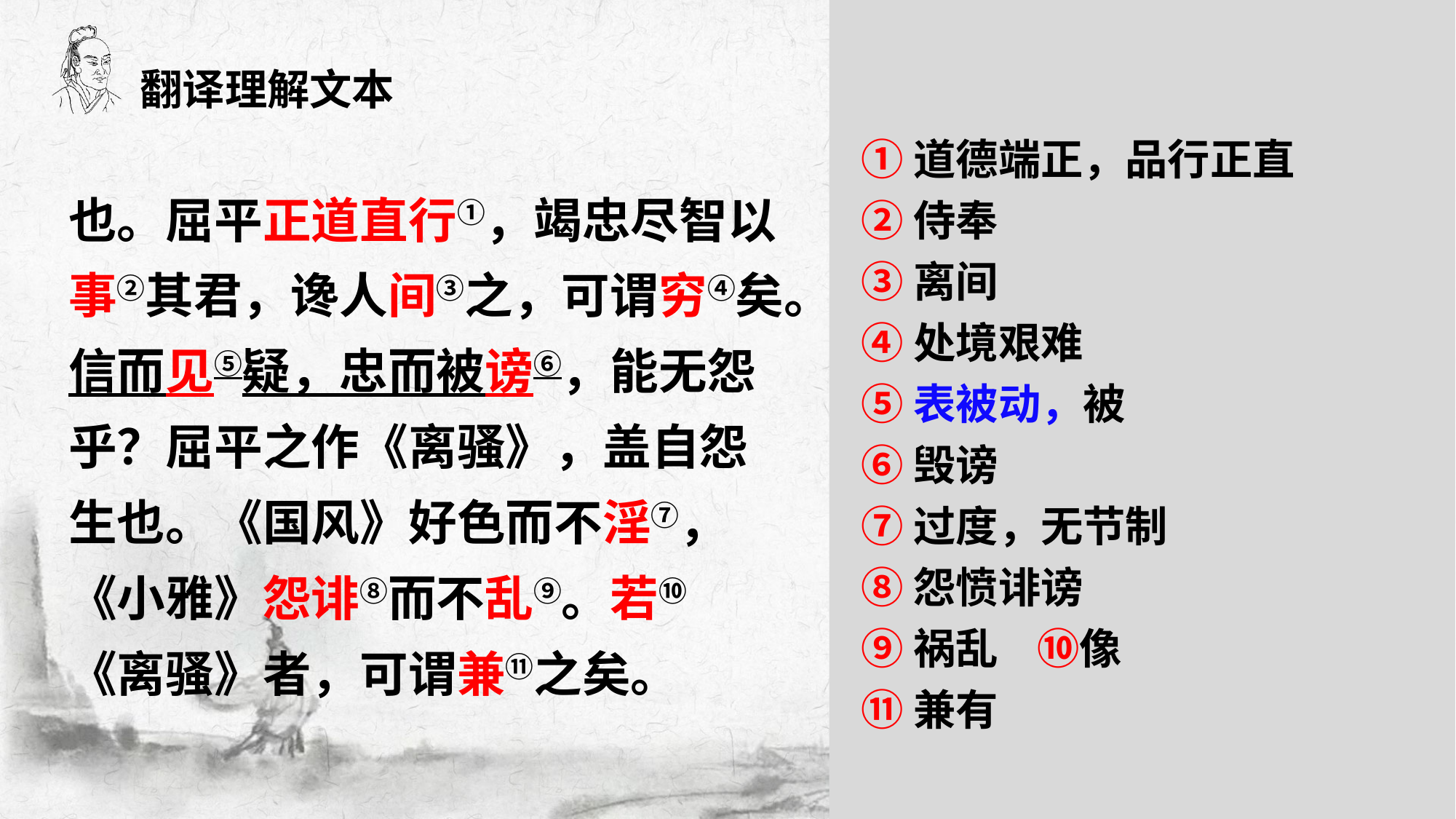

翻译理解文本
①道德端正，品行正直
②侍奉
③离间
④处境艰难
⑤表被动，被
⑥毁谤
⑦过度，无节制
⑧怨愤诽谤
⑨祸乱    ⑩像
⑪兼有
也。屈平正道直行①，竭忠尽智以事②其君，谗人间③之，可谓穷④矣。信而见⑤疑，忠而被谤⑥，能无怨乎？屈平之作《离骚》，盖自怨生也。《国风》好色而不淫⑦，《小雅》怨诽⑧而不乱⑨。若⑩ 《离骚》者，可谓兼⑪之矣。